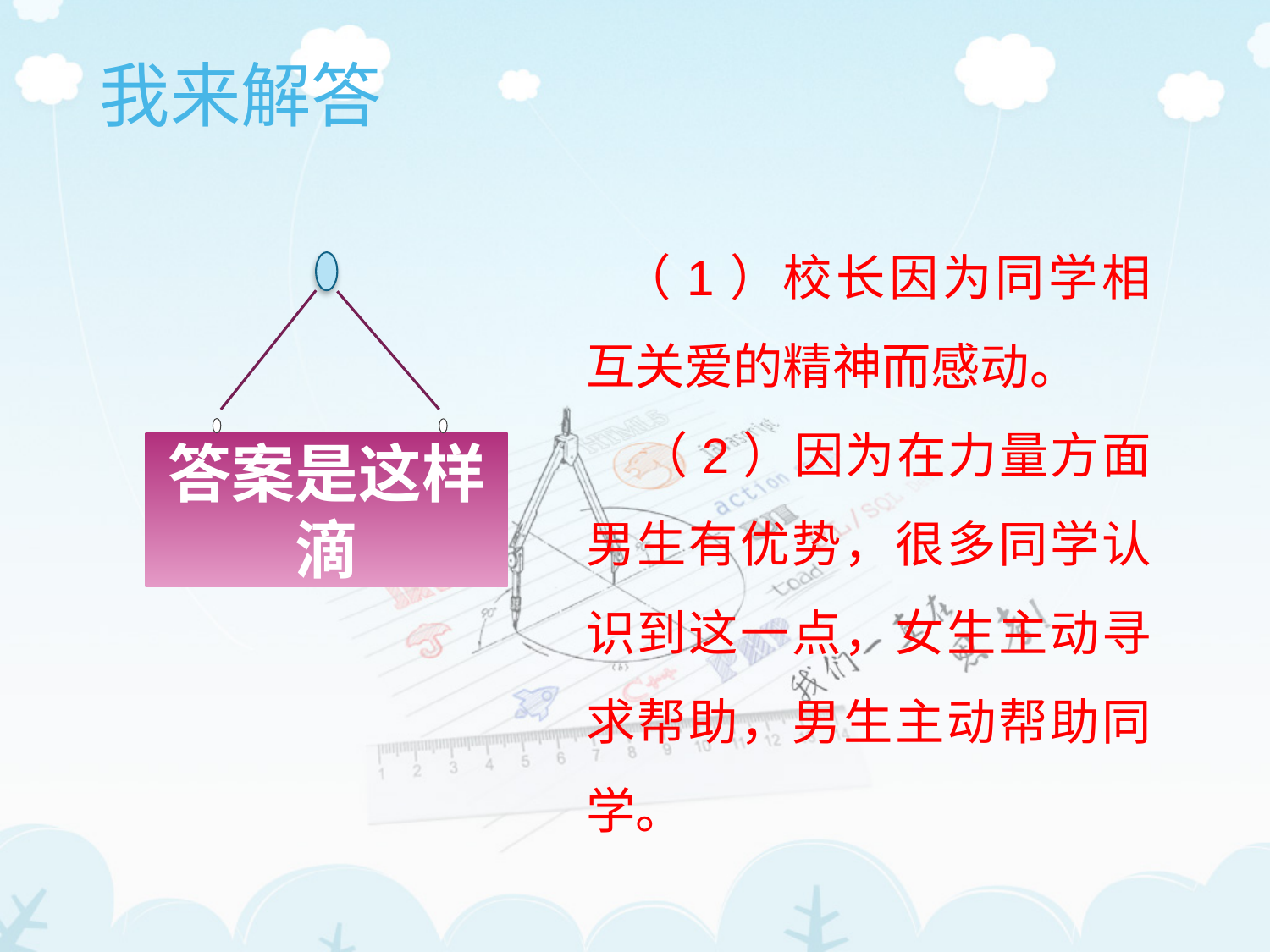

我来解答

  （1）校长因为同学相互关爱的精神而感动。
   （2）因为在力量方面男生有优势，很多同学认识到这一点，女生主动寻求帮助，男生主动帮助同学。

答案是这样滴